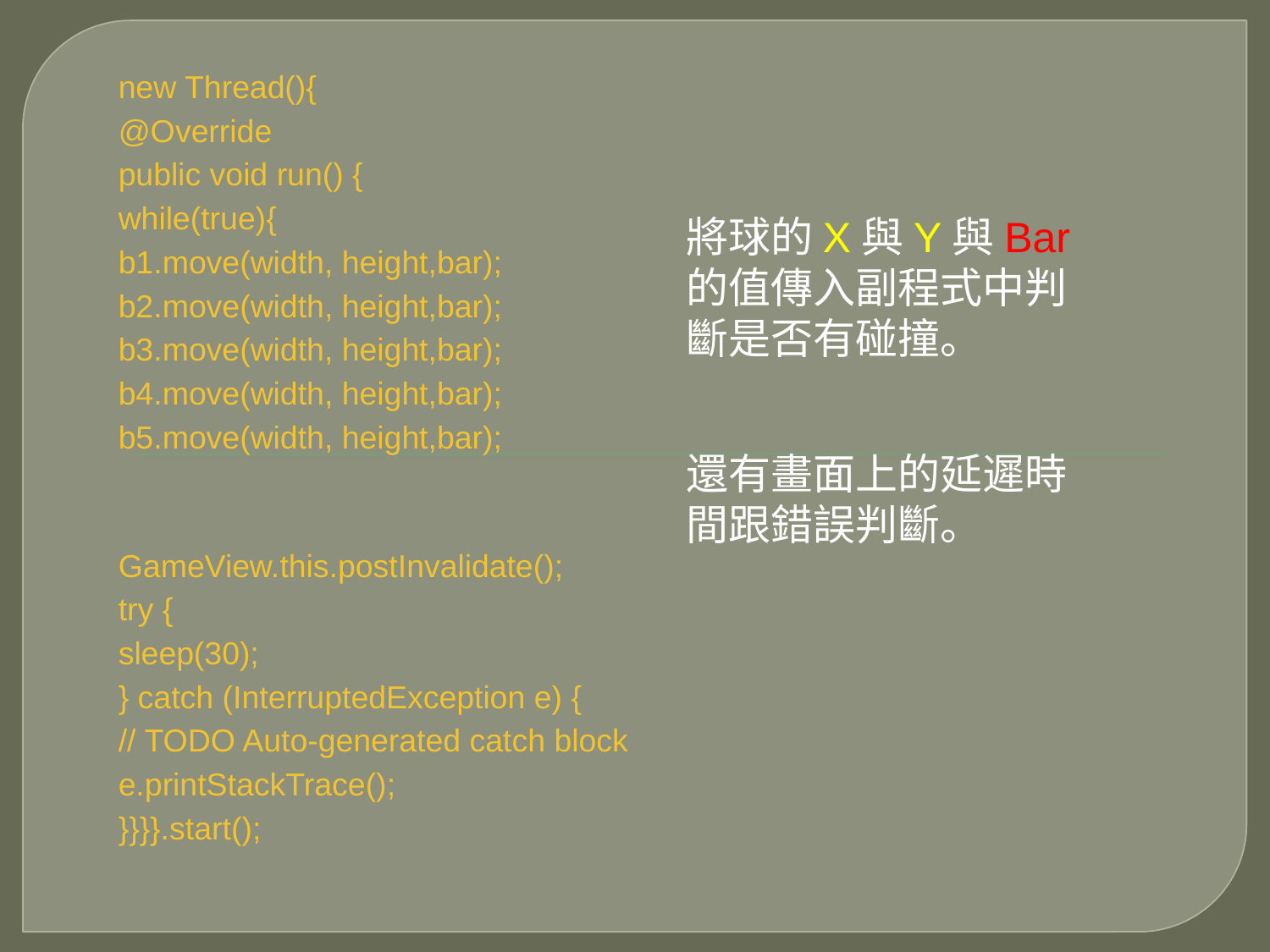

# new Thread(){
@Override
public void run() {
while(true){
b1.move(width, height,bar);
b2.move(width, height,bar);
b3.move(width, height,bar);
b4.move(width, height,bar);
b5.move(width, height,bar);

GameView.this.postInvalidate();
try {
sleep(30);
} catch (InterruptedException e) {
// TODO Auto-generated catch block
e.printStackTrace();
}}}}.start();

將球的X與Y與Bar的值傳入副程式中判斷是否有碰撞。

還有畫面上的延遲時間跟錯誤判斷。